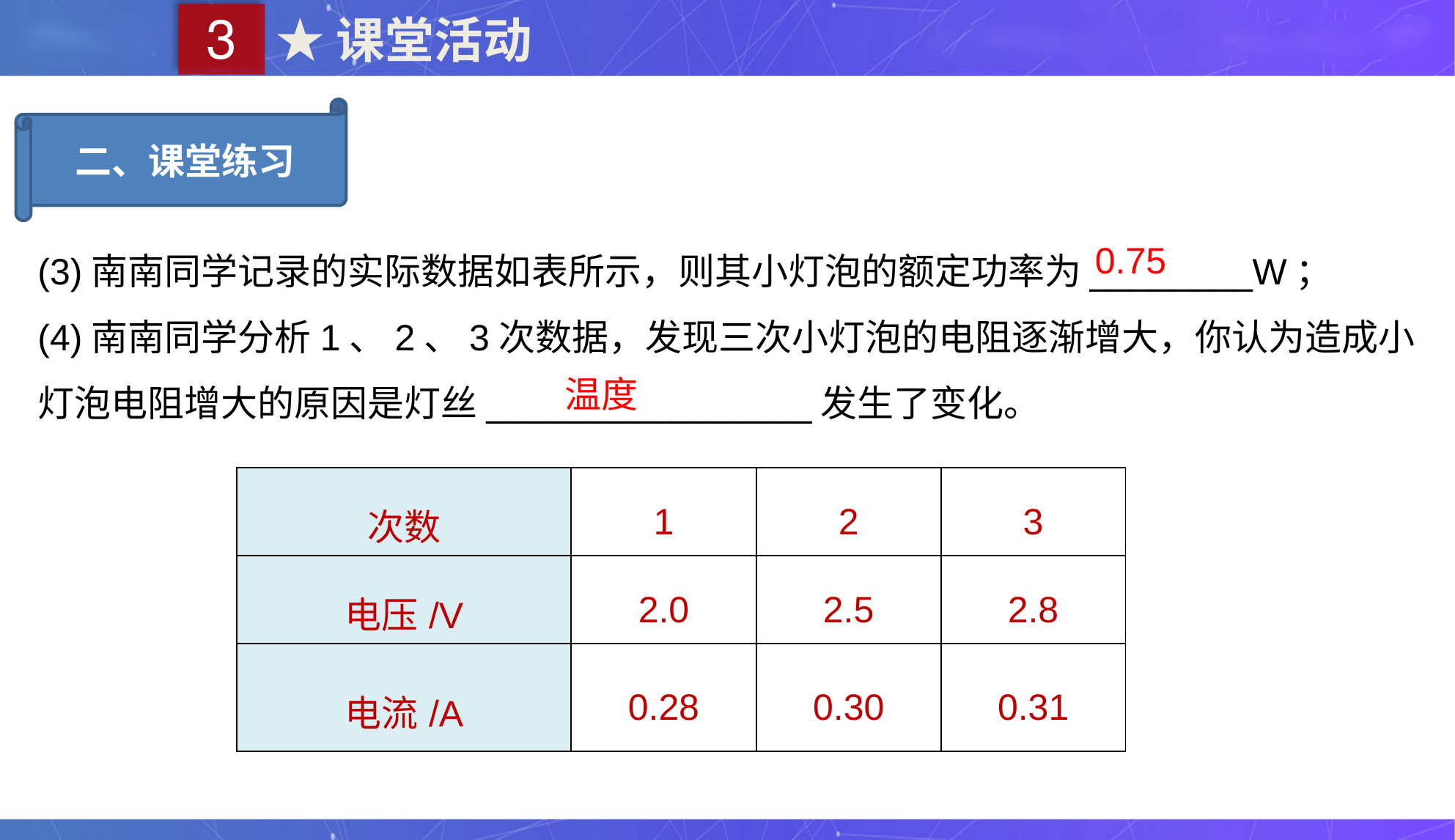

3
★课堂活动
二、课堂练习
(3)南南同学记录的实际数据如表所示，则其小灯泡的额定功率为________W；
(4)南南同学分析1、2、3次数据，发现三次小灯泡的电阻逐渐增大，你认为造成小灯泡电阻增大的原因是灯丝________________发生了变化。
0.75
温度
| 次数 | 1 | 2 | 3 |
| --- | --- | --- | --- |
| 电压/V | 2.0 | 2.5 | 2.8 |
| 电流/A | 0.28 | 0.30 | 0.31 |